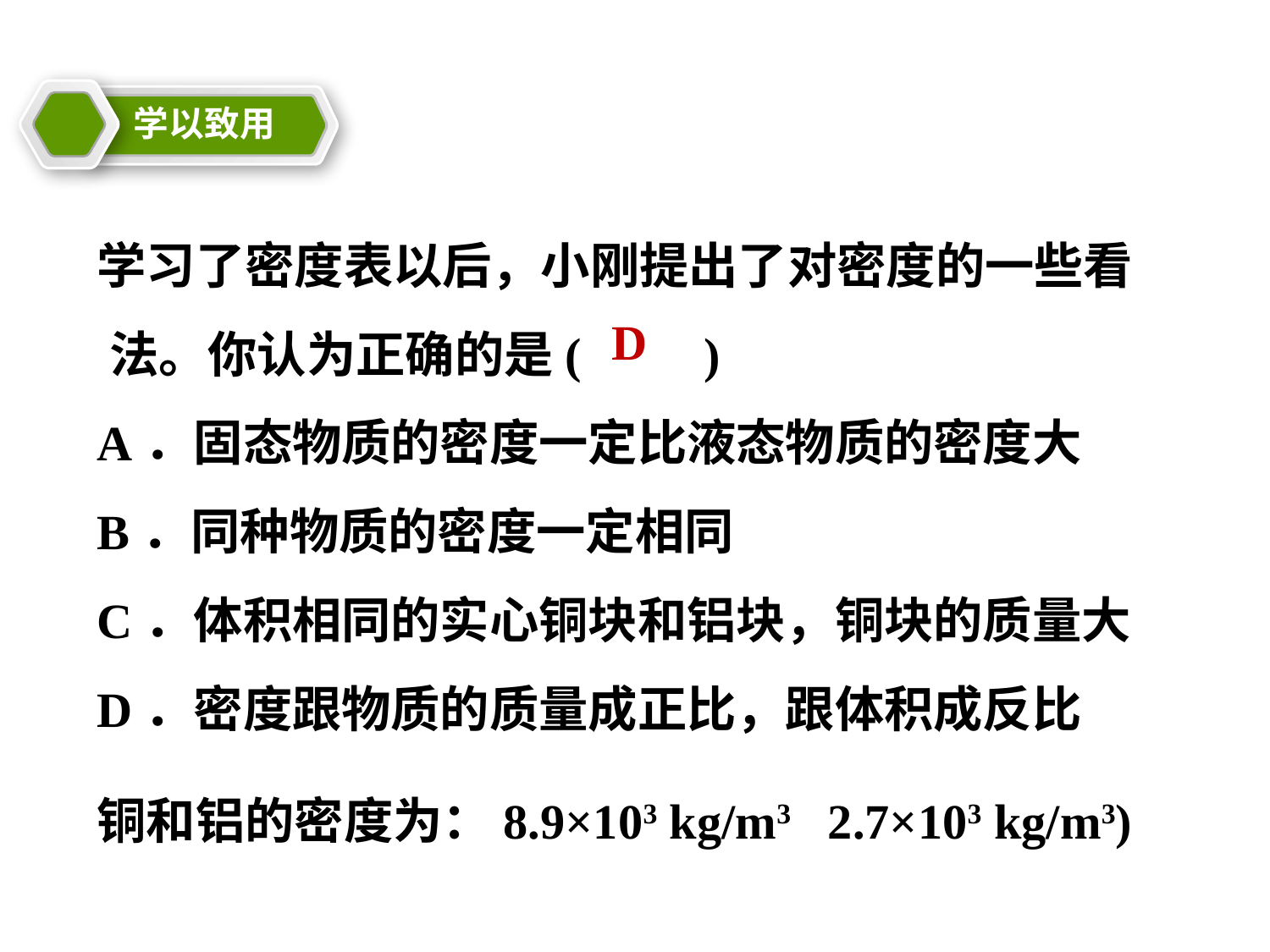

学以致用
教学目标
学习了密度表以后，小刚提出了对密度的一些看法。你认为正确的是(　　)
A．固态物质的密度一定比液态物质的密度大
B．同种物质的密度一定相同
C．体积相同的实心铜块和铝块，铜块的质量大
D．密度跟物质的质量成正比，跟体积成反比
D
铜和铝的密度为：8.9×103 kg/m3   2.7×103 kg/m3)